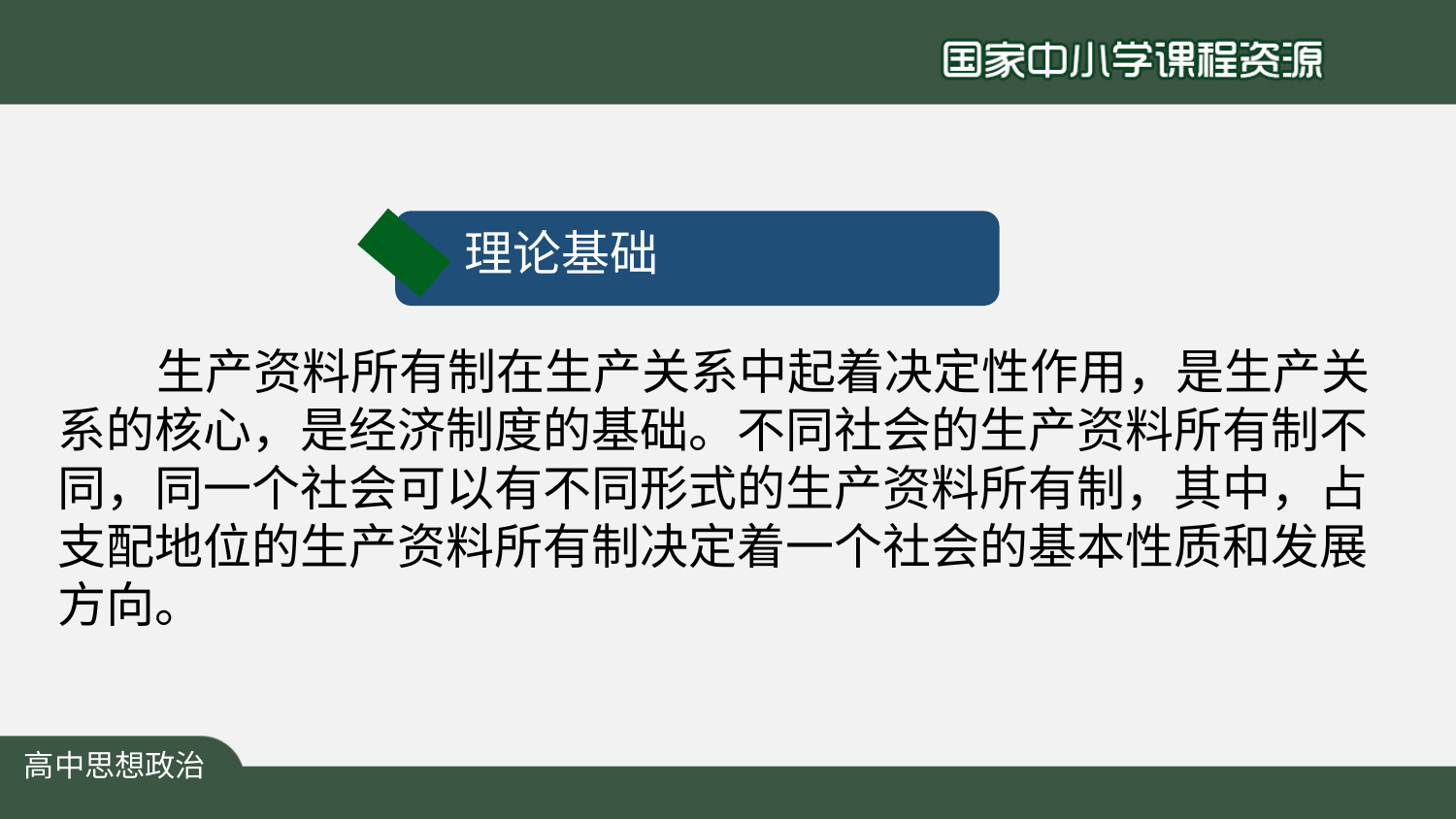

#

     理论基础

        生产资料所有制在生产关系中起着决定性作用，是生产关系的核心，是经济制度的基础。不同社会的生产资料所有制不同，同一个社会可以有不同形式的生产资料所有制，其中，占支配地位的生产资料所有制决定着一个社会的基本性质和发展方向。